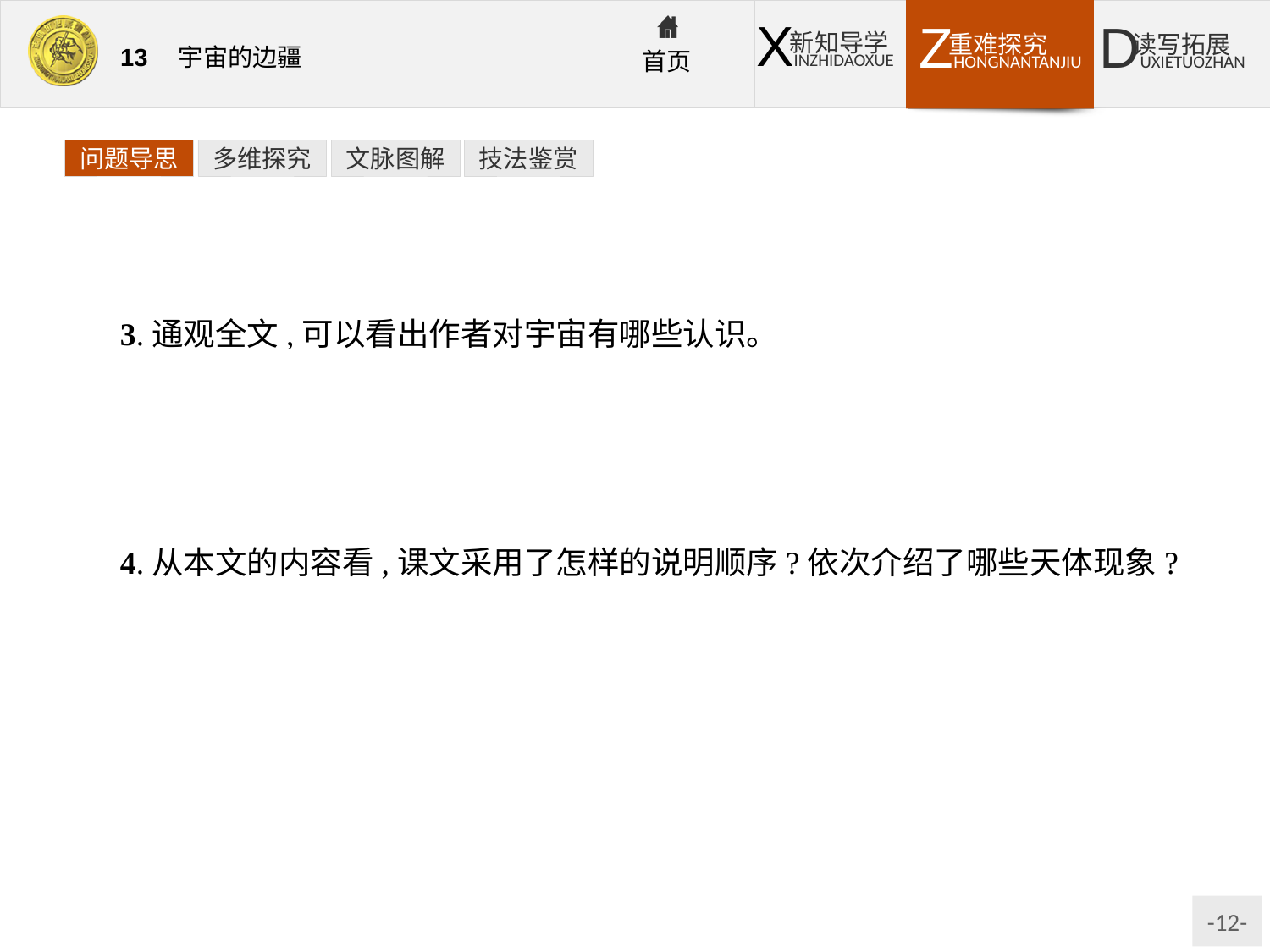

问题导思
多维探究
文脉图解
技法鉴赏
3.通观全文,可以看出作者对宇宙有哪些认识。
提示:①宇宙辽阔无垠,神秘莫测;②宇宙是广袤寒冷而又黑暗的;③整个宇宙的自然法则是一样的;④宇宙里可能有许多存在生命的星球;⑤宇宙的奥秘等待人类去探索。
4.从本文的内容看,课文采用了怎样的说明顺序?依次介绍了哪些天体现象?
提示:从说明顺序上看,采用的是空间顺序。依次介绍:宇宙→星系(星系群、子星系)→恒星→太阳系及其行星→地球。